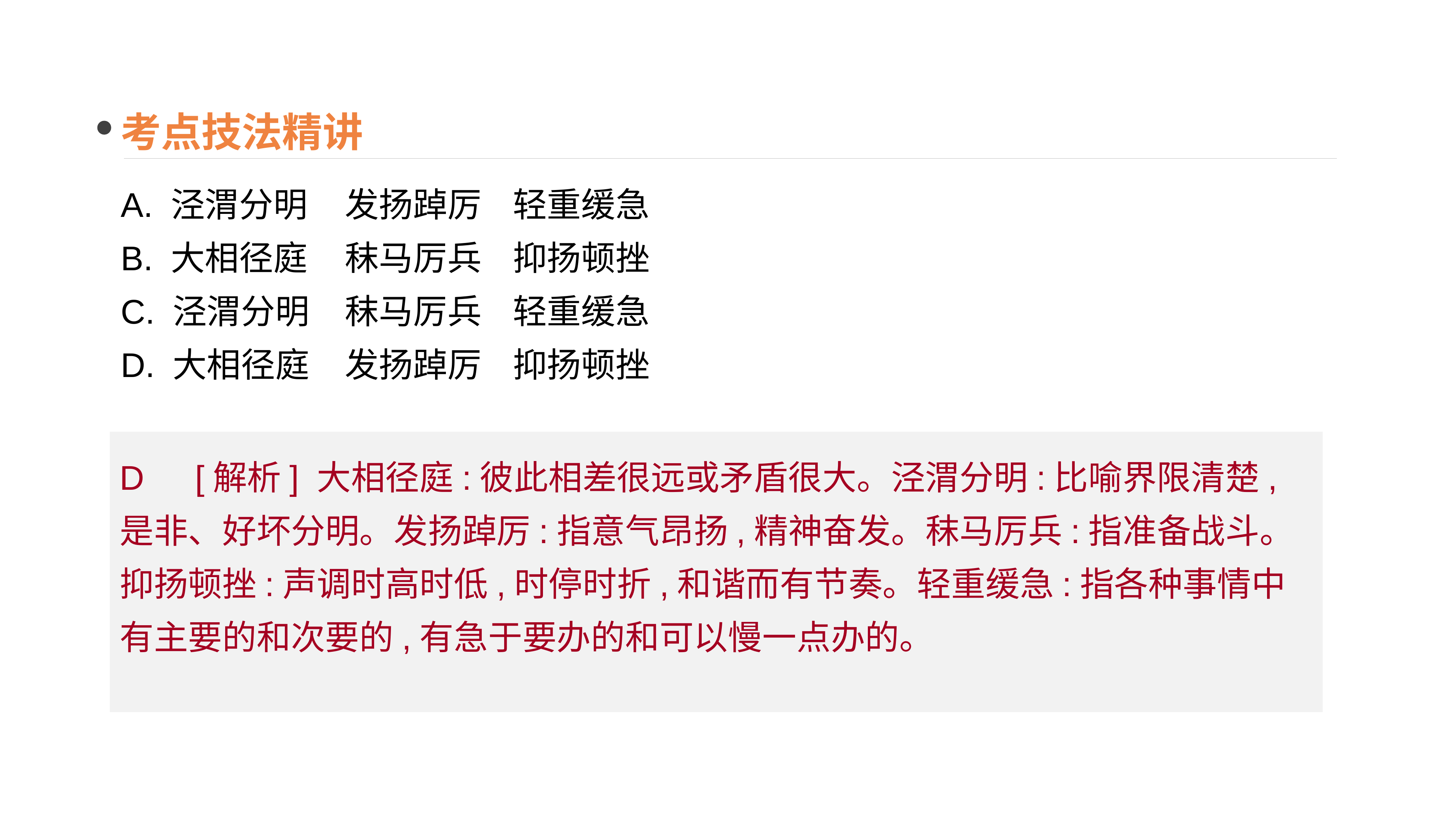

考点技法精讲

A. 泾渭分明	发扬踔厉	轻重缓急
B. 大相径庭	秣马厉兵	抑扬顿挫
C. 泾渭分明	秣马厉兵	轻重缓急
D. 大相径庭	发扬踔厉	抑扬顿挫

D　[解析] 大相径庭:彼此相差很远或矛盾很大。泾渭分明:比喻界限清楚,是非、好坏分明。发扬踔厉:指意气昂扬,精神奋发。秣马厉兵:指准备战斗。抑扬顿挫:声调时高时低,时停时折,和谐而有节奏。轻重缓急:指各种事情中有主要的和次要的,有急于要办的和可以慢一点办的。